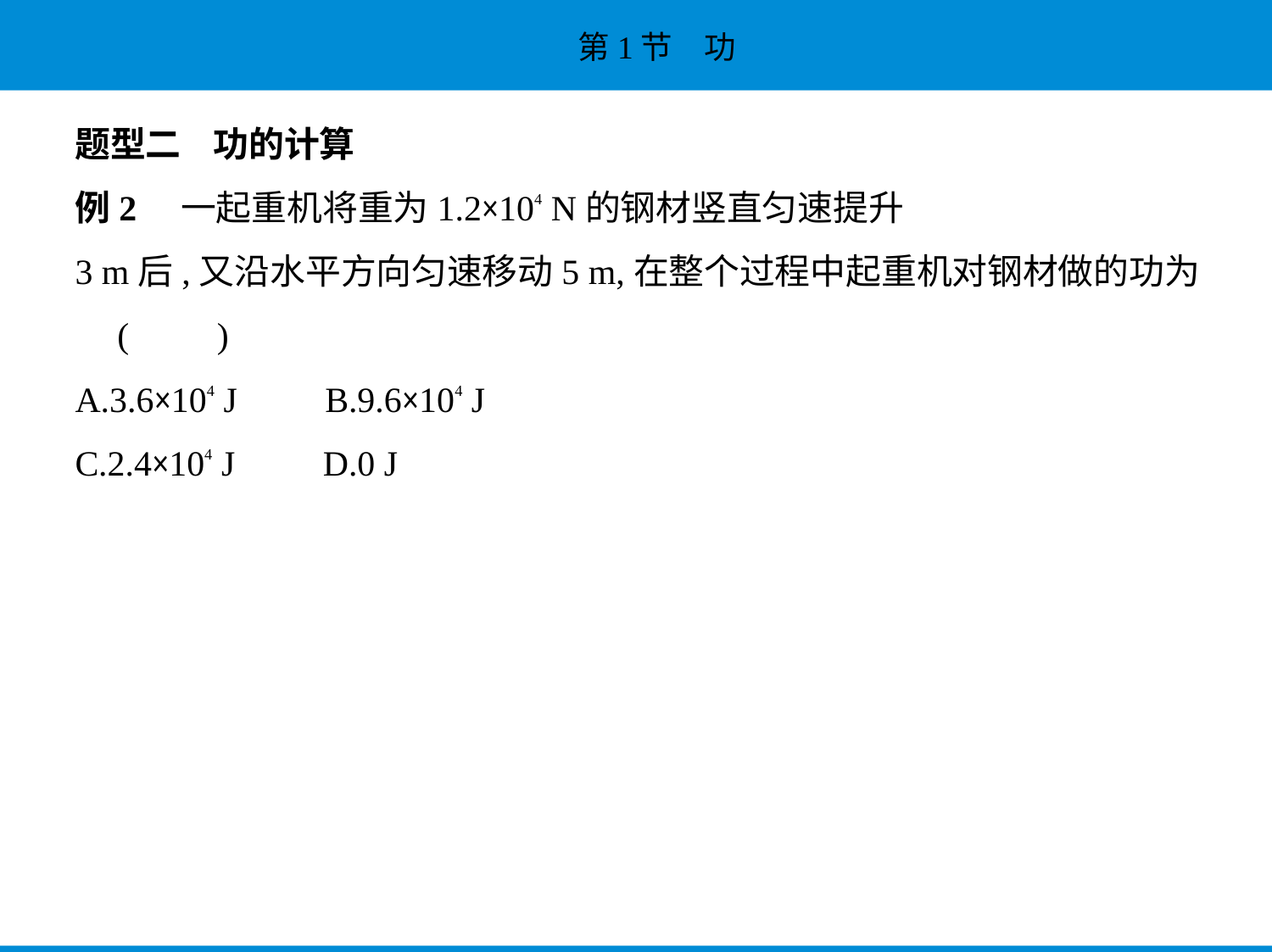

题型二    功的计算
例2    一起重机将重为1.2×104 N的钢材竖直匀速提升
3 m后,又沿水平方向匀速移动5 m,在整个过程中起重机对钢材做的功为
 (　　)
A.3.6×104 J　　B.9.6×104 J
C.2.4×104 J　　D.0 J